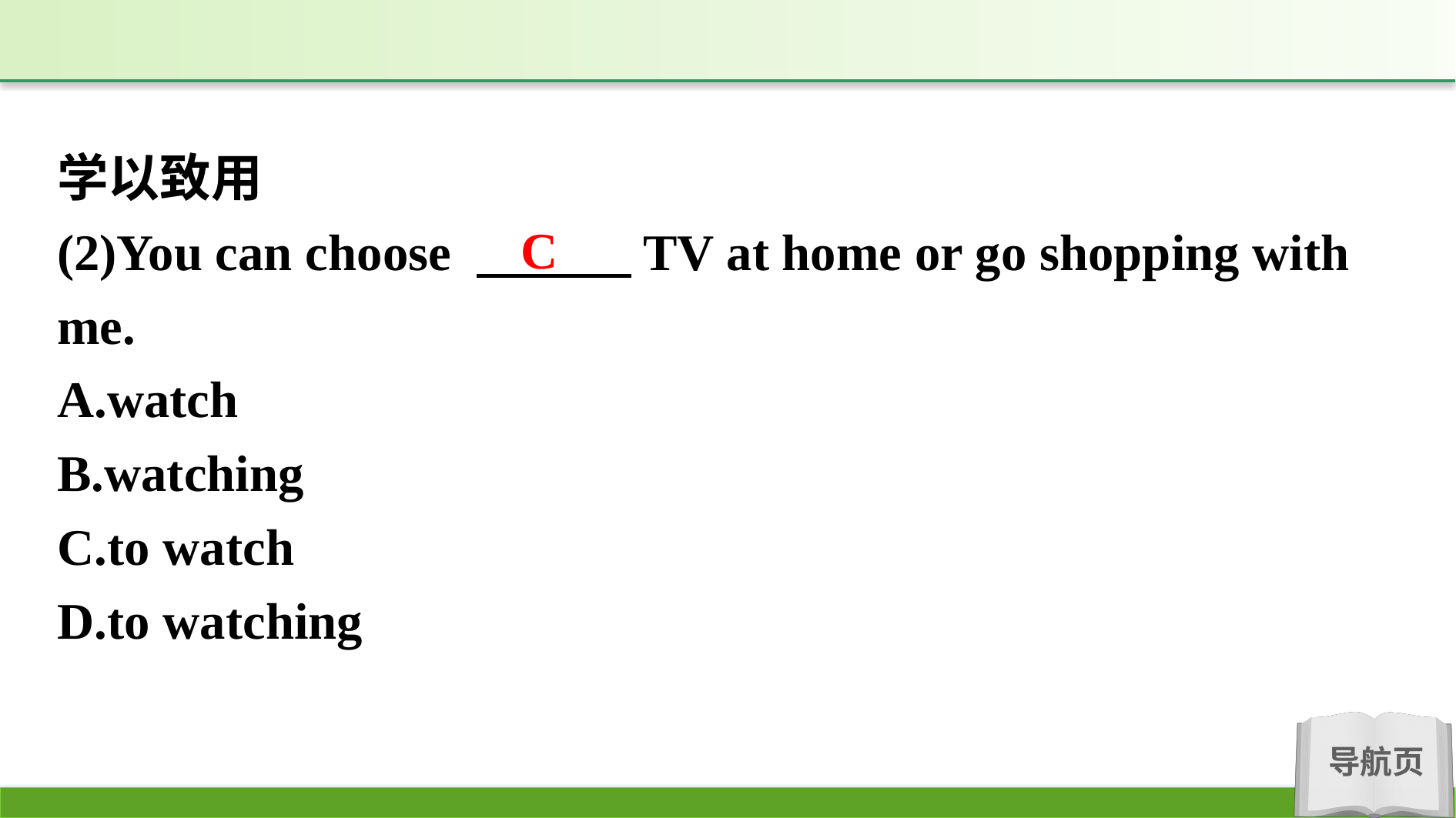

学以致用
(2)You can choose 　　　TV at home or go shopping with me.
A.watch
B.watching
C.to watch
D.to watching
C